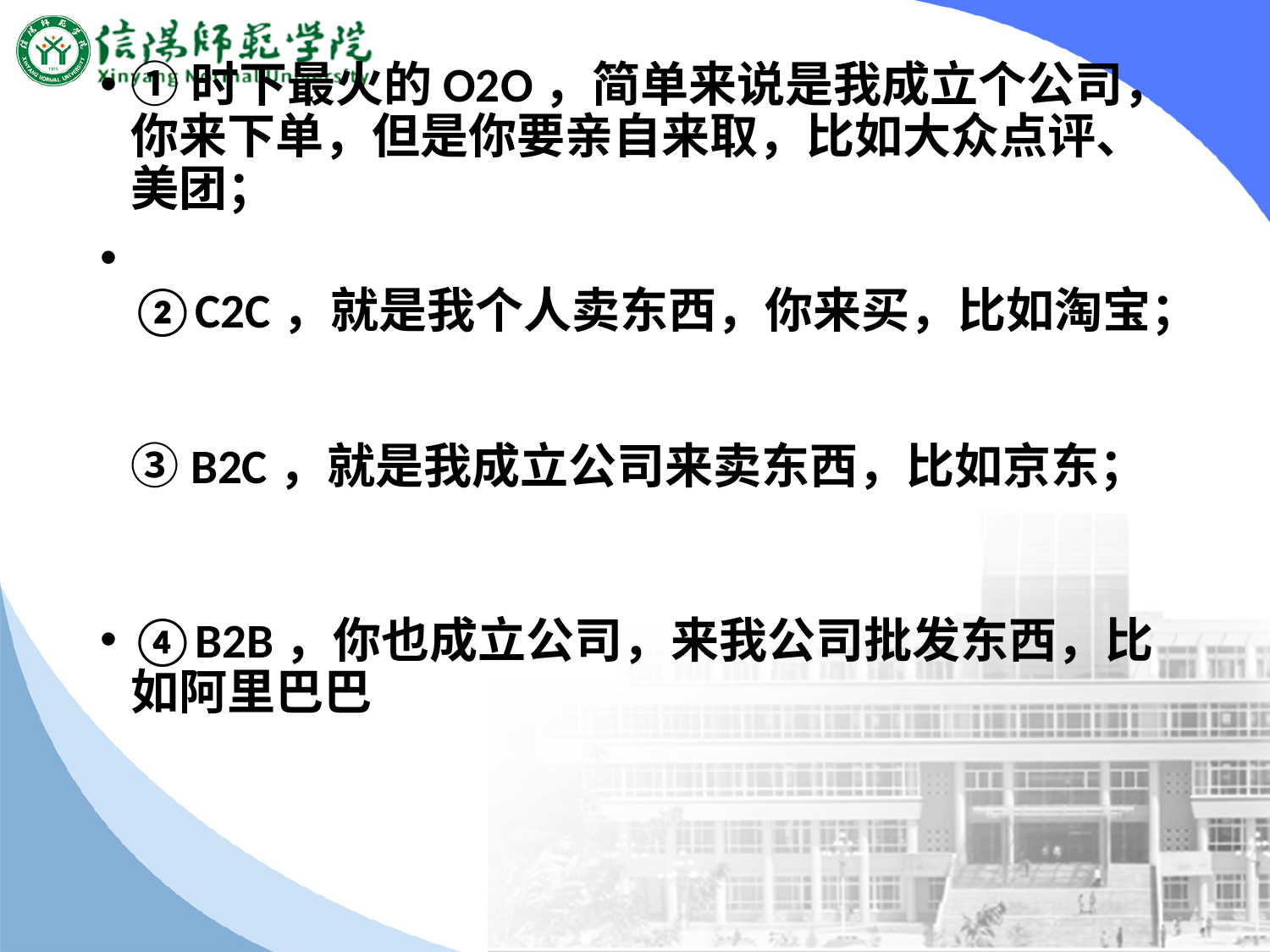

#
①时下最火的O2O，简单来说是我成立个公司，你来下单，但是你要亲自来取，比如大众点评、美团；
②C2C，就是我个人卖东西，你来买，比如淘宝；
③B2C，就是我成立公司来卖东西，比如京东；
④B2B，你也成立公司，来我公司批发东西，比如阿里巴巴